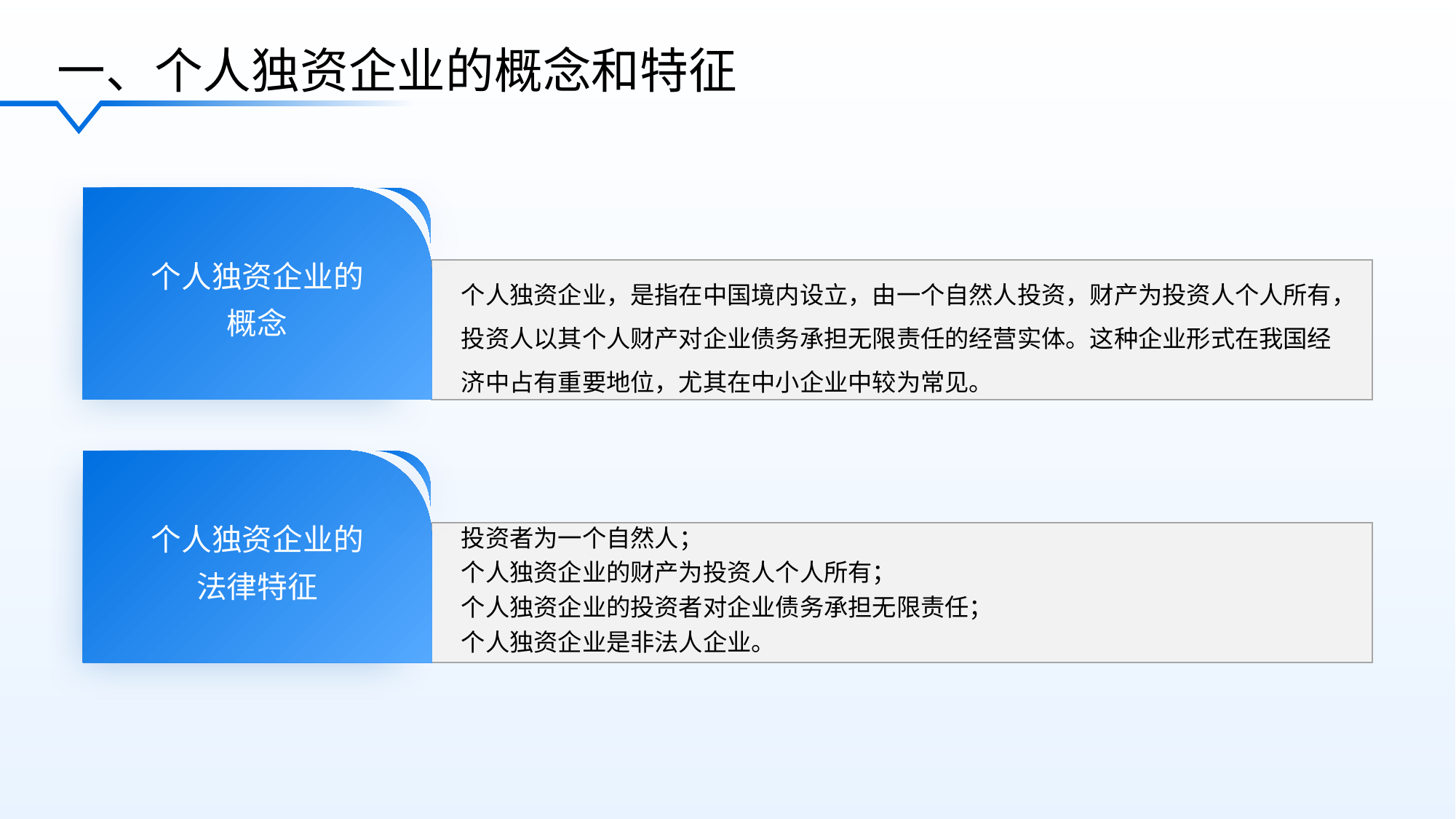

一、个人独资企业的概念和特征

个人独资企业的
概念

个人独资企业，是指在中国境内设立，由一个自然人投资，财产为投资人个人所有，投资人以其个人财产对企业债务承担无限责任的经营实体。这种企业形式在我国经济中占有重要地位，尤其在中小企业中较为常见。

个人独资企业的
法律特征
投资者为一个自然人；
个人独资企业的财产为投资人个人所有；
个人独资企业的投资者对企业债务承担无限责任；
个人独资企业是非法人企业。